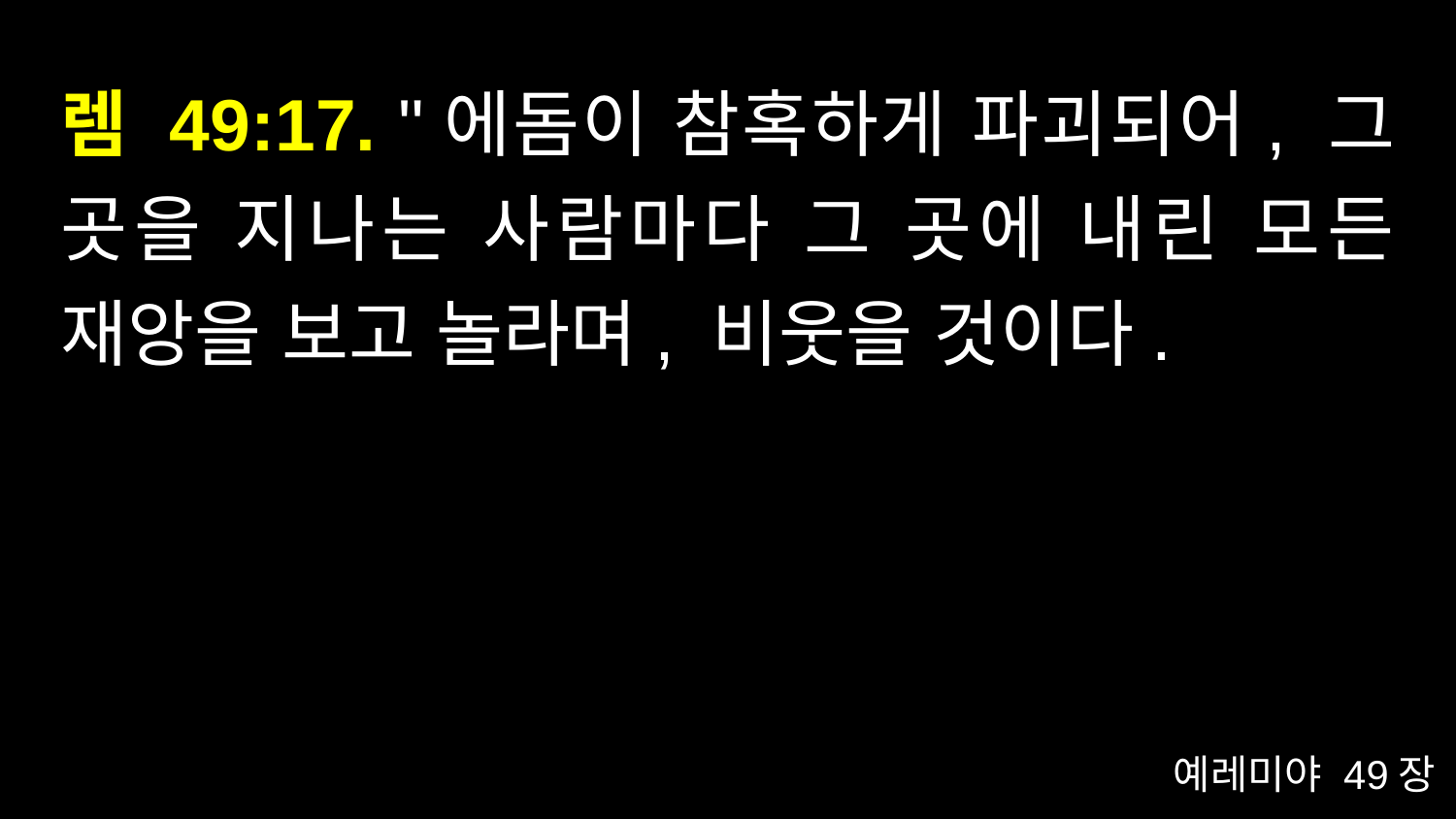

# 렘 49:17. "에돔이 참혹하게 파괴되어, 그 곳을 지나는 사람마다 그 곳에 내린 모든 재앙을 보고 놀라며, 비웃을 것이다.
예레미야 49장